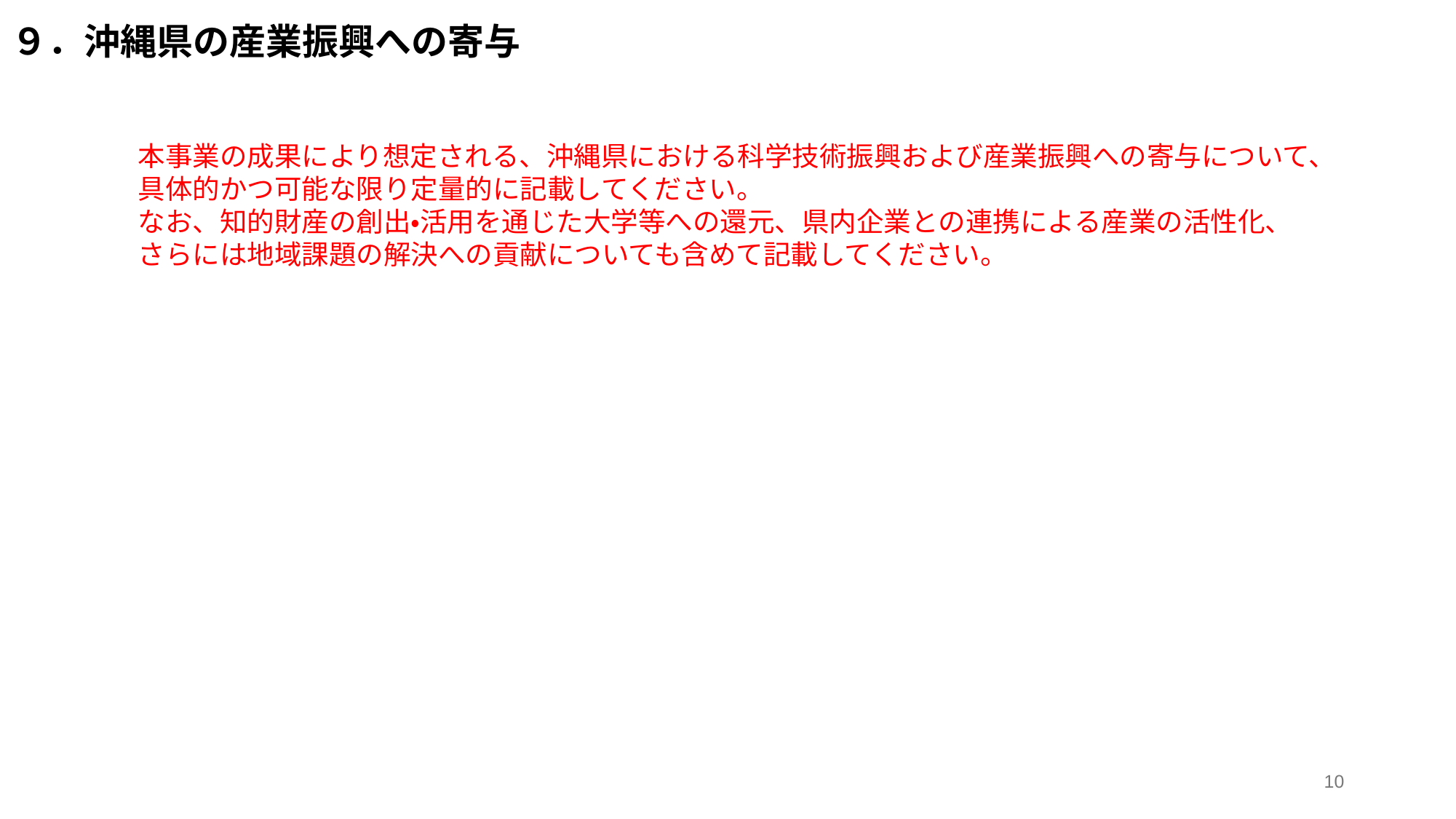

# ９．沖縄県の産業振興への寄与
本事業の成果により想定される、沖縄県における科学技術振興および産業振興への寄与について、具体的かつ可能な限り定量的に記載してください。
なお、知的財産の創出・活用を通じた大学等への還元、県内企業との連携による産業の活性化、さらには地域課題の解決への貢献についても含めて記載してください。
10